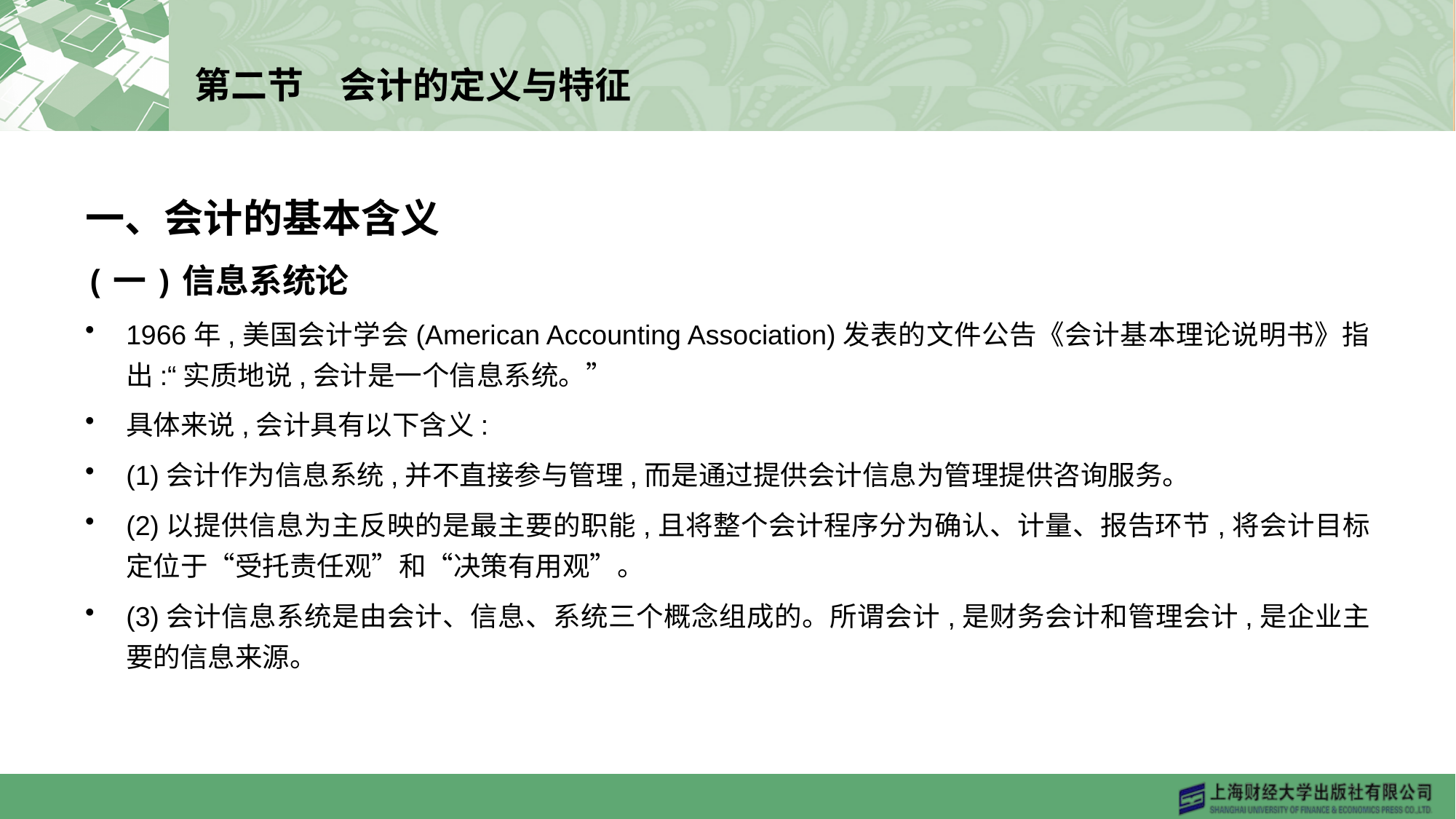

# 第二节　会计的定义与特征
一、会计的基本含义
(一)信息系统论
1966年,美国会计学会(American Accounting Association)发表的文件公告《会计基本理论说明书》指出:“实质地说,会计是一个信息系统。”
具体来说,会计具有以下含义:
(1)会计作为信息系统,并不直接参与管理,而是通过提供会计信息为管理提供咨询服务。
(2)以提供信息为主反映的是最主要的职能,且将整个会计程序分为确认、计量、报告环节,将会计目标定位于“受托责任观”和“决策有用观”。
(3)会计信息系统是由会计、信息、系统三个概念组成的。所谓会计,是财务会计和管理会计,是企业主要的信息来源。